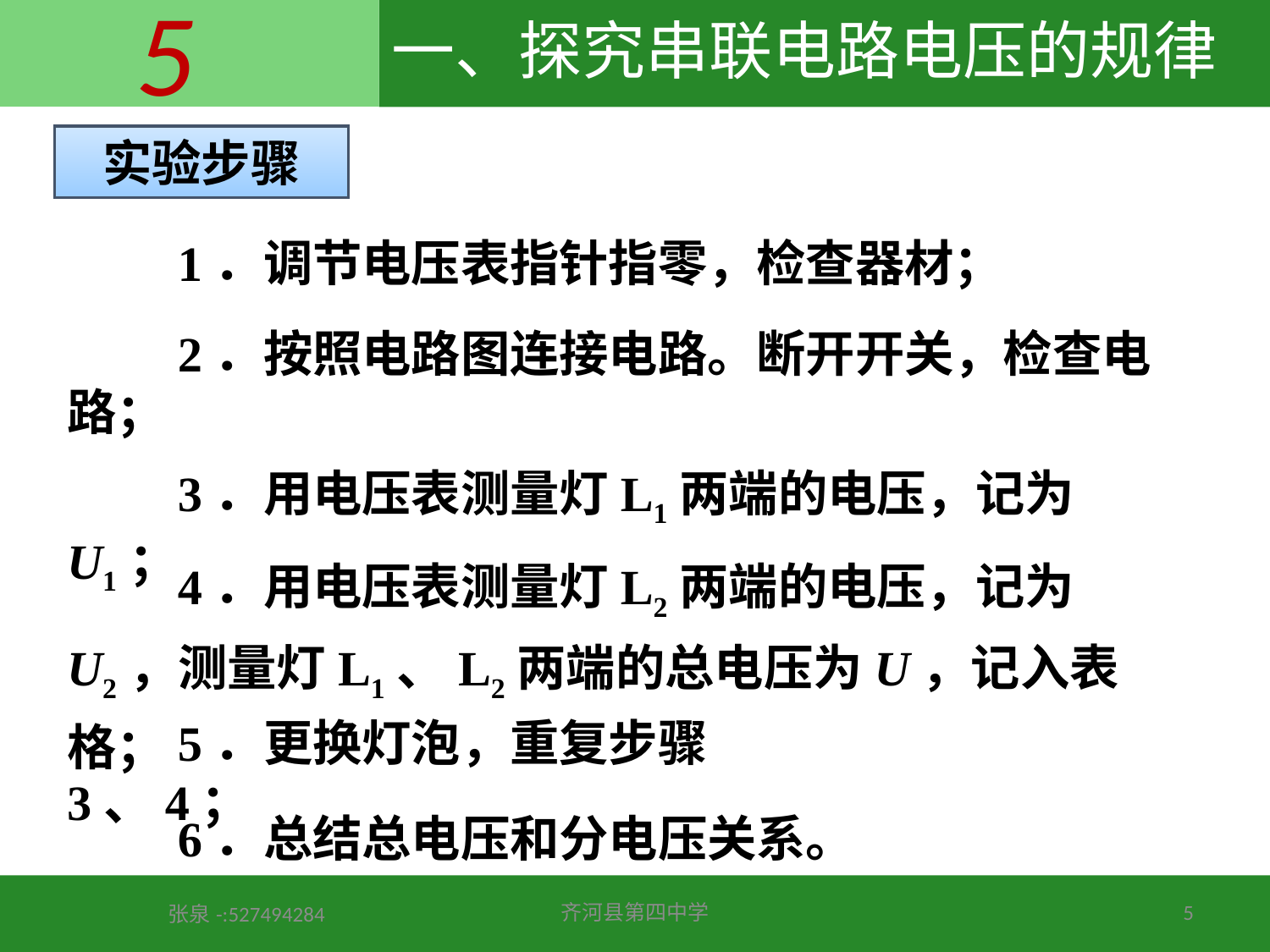

# 一、探究串联电路电压的规律
实验步骤
　　1．调节电压表指针指零，检查器材；
　　2．按照电路图连接电路。断开开关，检查电路；
　　3．用电压表测量灯L1两端的电压，记为U1；
　　4．用电压表测量灯L2两端的电压，记为U2，测量灯L1、L2两端的总电压为U，记入表格；
　　5．更换灯泡，重复步骤3、4；
　　6．总结总电压和分电压关系。